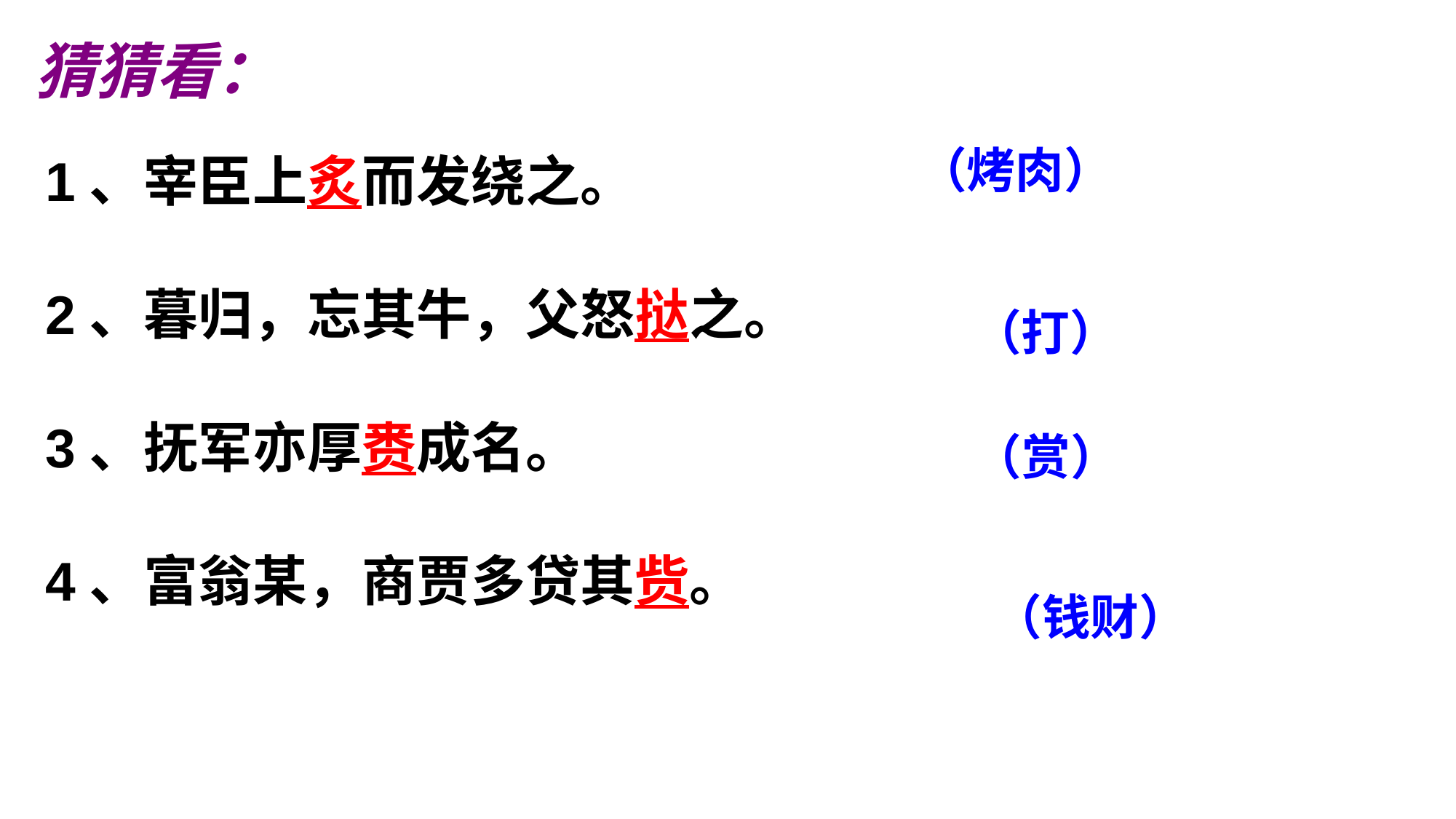

猜猜看：
（烤肉）
1、宰臣上炙而发绕之。

2、暮归，忘其牛，父怒挞之。

3、抚军亦厚赉成名。

4、富翁某，商贾多贷其赀。
（打）
（赏）
（钱财）